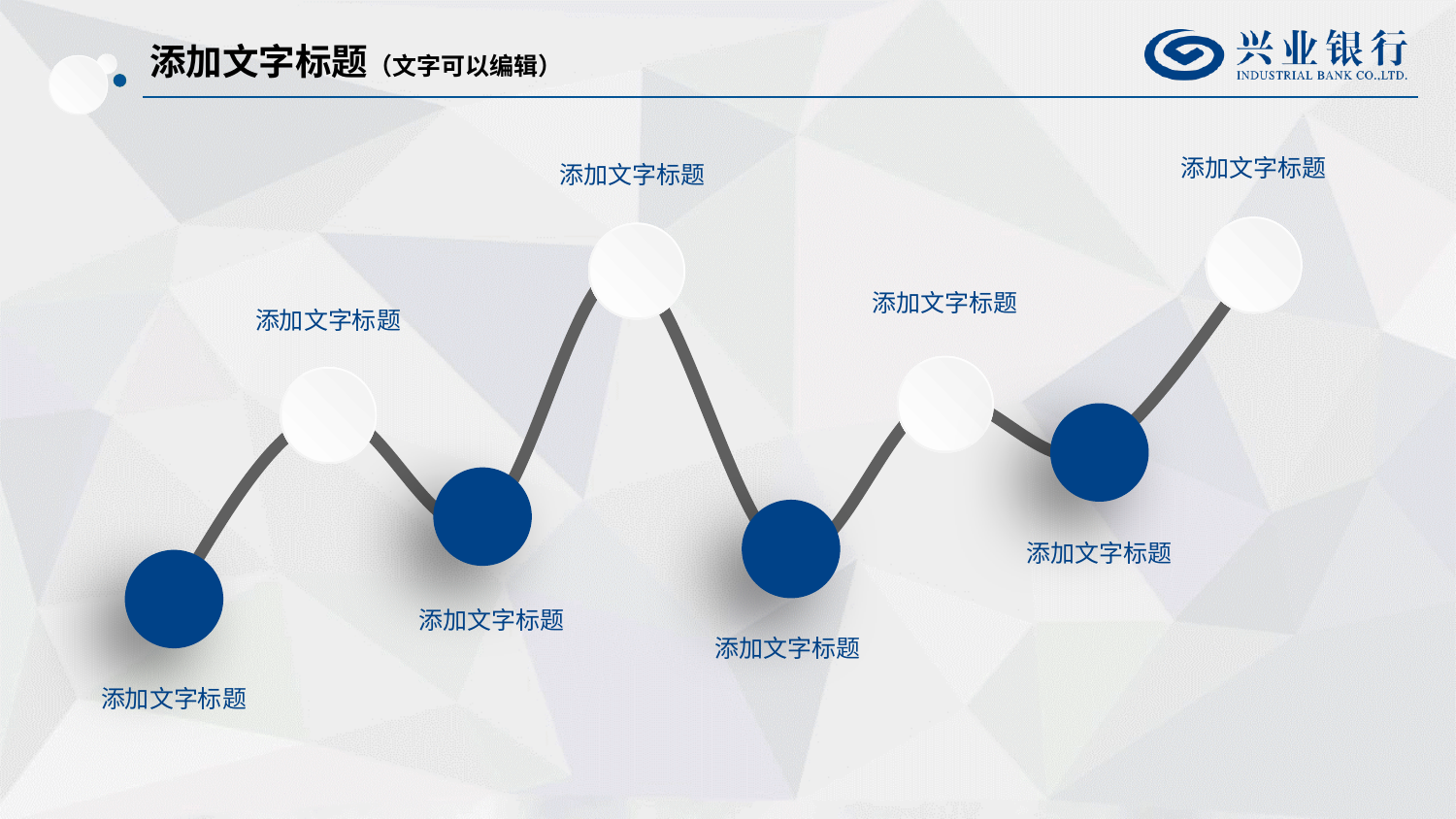

添加文字标题（文字可以编辑）
添加文字标题
添加文字标题

添加文字标题
添加文字标题

添加文字标题

添加文字标题
添加文字标题
添加文字标题